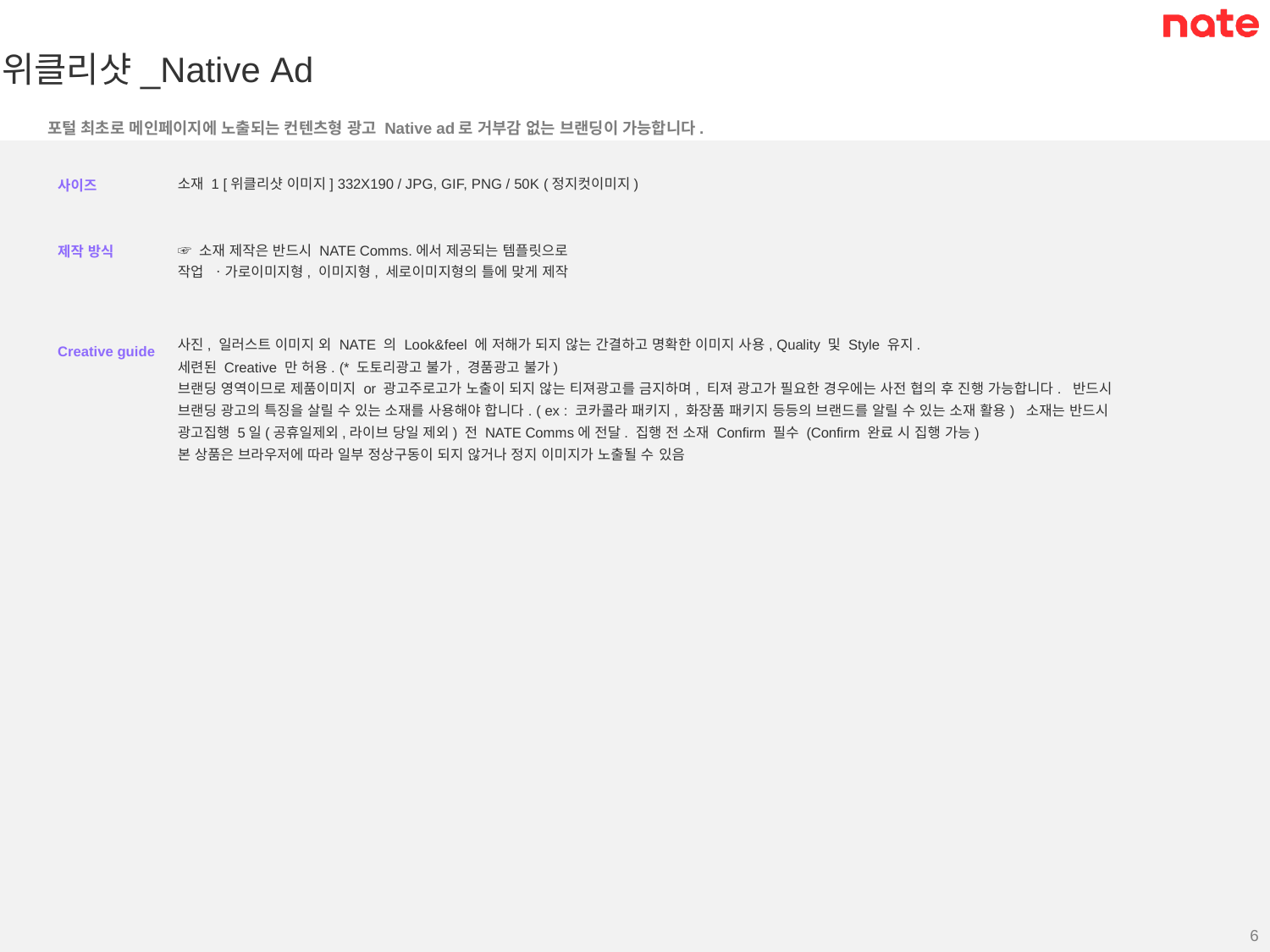

위클리샷_Native Ad
포털 최초로 메인페이지에 노출되는 컨텐츠형 광고 Native ad로 거부감 없는 브랜딩이 가능합니다.
소재 1 [위클리샷 이미지] 332X190 / JPG, GIF, PNG / 50K (정지컷이미지)
사이즈
☞ 소재 제작은 반드시 NATE Comms.에서 제공되는 템플릿으로 작업  ㆍ가로이미지형, 이미지형, 세로이미지형의 틀에 맞게 제작
제작 방식
사진, 일러스트 이미지 외 NATE 의 Look&feel 에 저해가 되지 않는 간결하고 명확한 이미지 사용, Quality 및 Style 유지.
세련된 Creative 만 허용. (* 도토리광고 불가, 경품광고 불가)
브랜딩 영역이므로 제품이미지 or 광고주로고가 노출이 되지 않는 티져광고를 금지하며, 티져 광고가 필요한 경우에는 사전 협의 후 진행 가능합니다.  반드시 브랜딩 광고의 특징을 살릴 수 있는 소재를 사용해야 합니다. ( ex : 코카콜라 패키지, 화장품 패키지 등등의 브랜드를 알릴 수 있는 소재 활용)  소재는 반드시 광고집행 5일(공휴일제외,라이브 당일 제외) 전 NATE Comms에 전달. 집행 전 소재 Confirm 필수 (Confirm 완료 시 집행 가능)
본 상품은 브라우저에 따라 일부 정상구동이 되지 않거나 정지 이미지가 노출될 수 있음
Creative guide